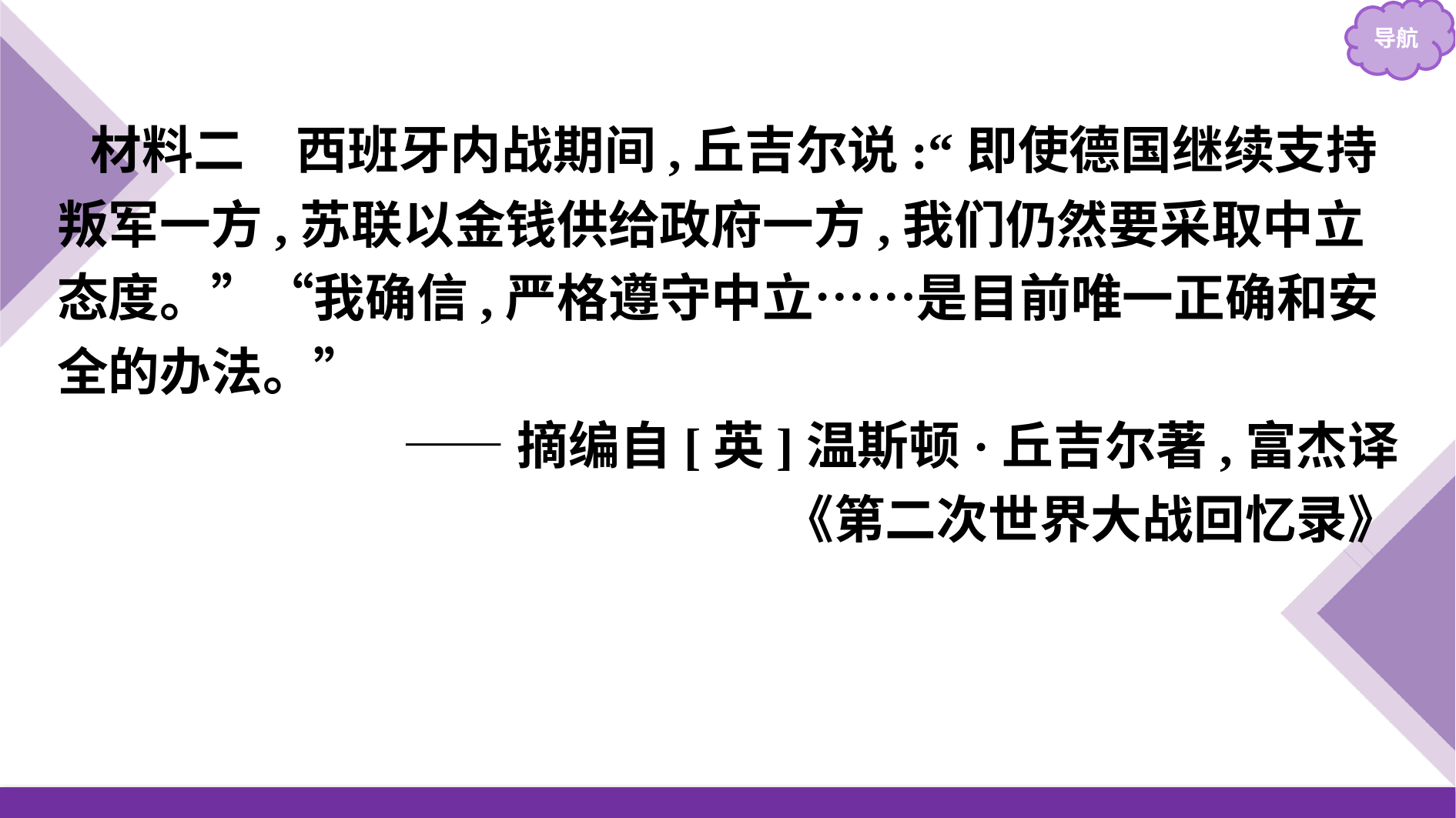

材料二　西班牙内战期间,丘吉尔说:“即使德国继续支持叛军一方,苏联以金钱供给政府一方,我们仍然要采取中立态度。”“我确信,严格遵守中立……是目前唯一正确和安全的办法。”
——摘编自[英]温斯顿·丘吉尔著,富杰译
《第二次世界大战回忆录》